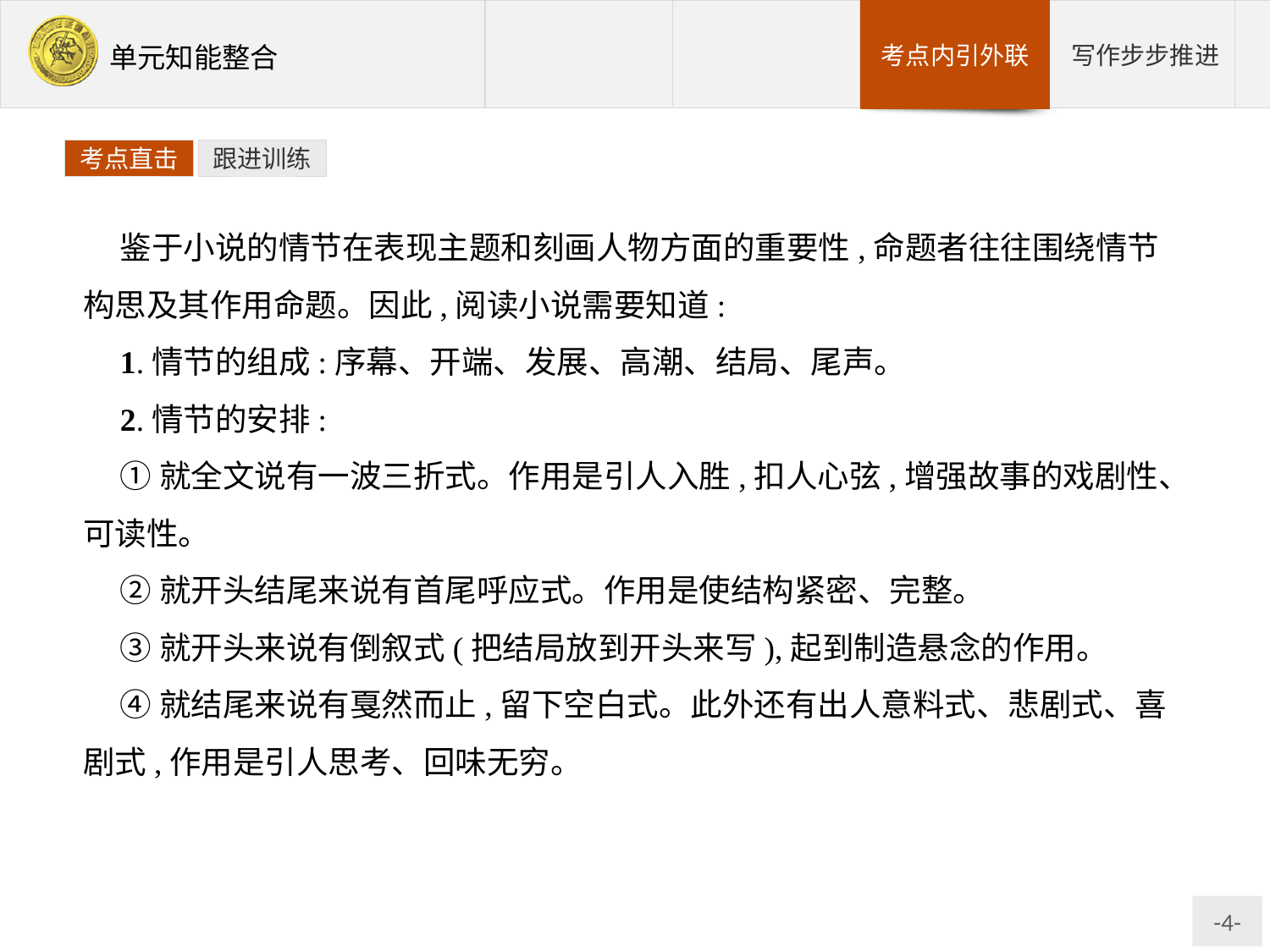

考点直击
跟进训练
鉴于小说的情节在表现主题和刻画人物方面的重要性,命题者往往围绕情节构思及其作用命题。因此,阅读小说需要知道:
1.情节的组成:序幕、开端、发展、高潮、结局、尾声。
2.情节的安排:
①就全文说有一波三折式。作用是引人入胜,扣人心弦,增强故事的戏剧性、可读性。
②就开头结尾来说有首尾呼应式。作用是使结构紧密、完整。
③就开头来说有倒叙式(把结局放到开头来写),起到制造悬念的作用。
④就结尾来说有戛然而止,留下空白式。此外还有出人意料式、悲剧式、喜剧式,作用是引人思考、回味无穷。